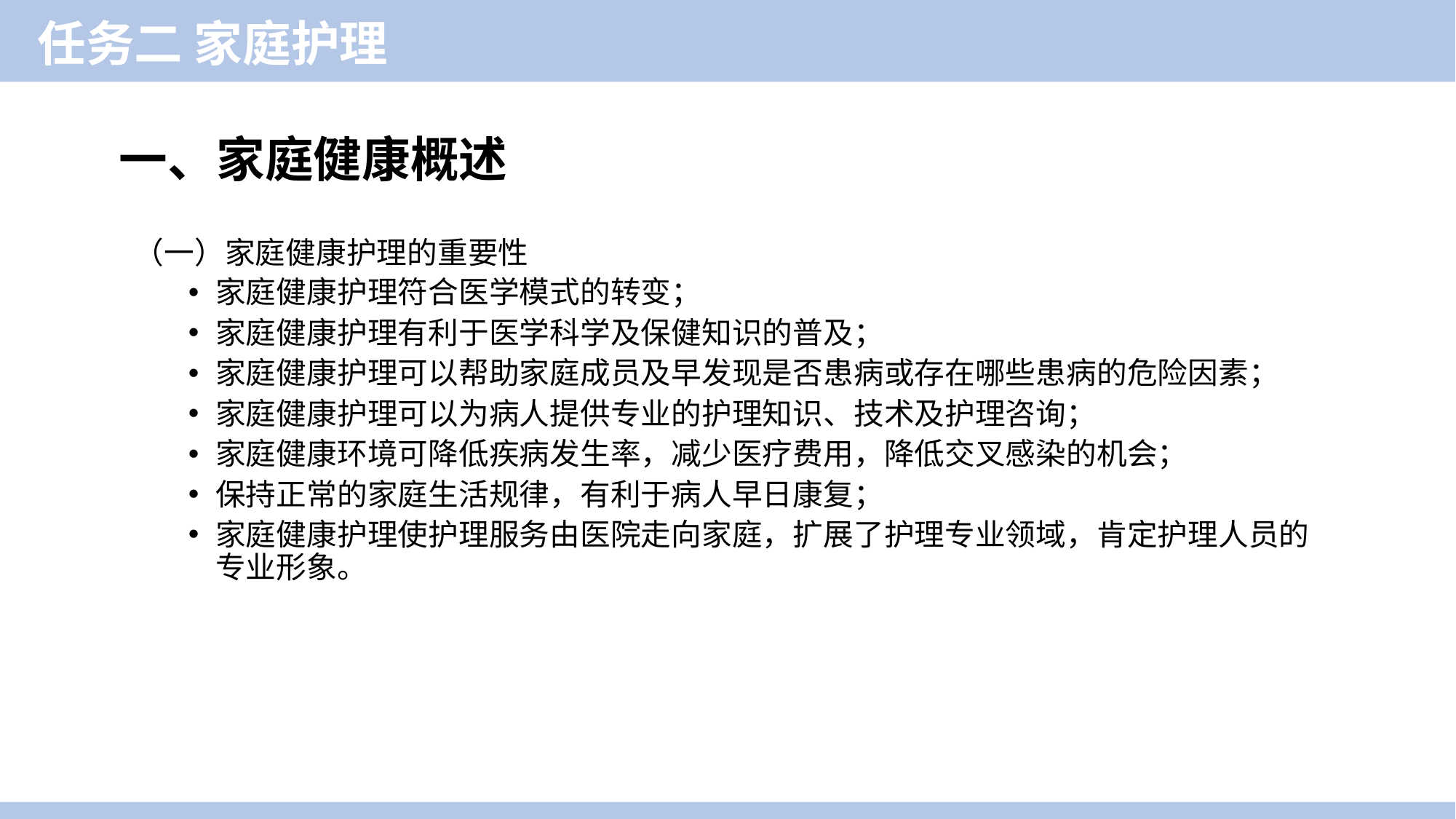

任务二 家庭护理
一、家庭健康概述
（一）家庭健康护理的重要性
家庭健康护理符合医学模式的转变；
家庭健康护理有利于医学科学及保健知识的普及；
家庭健康护理可以帮助家庭成员及早发现是否患病或存在哪些患病的危险因素；
家庭健康护理可以为病人提供专业的护理知识、技术及护理咨询；
家庭健康环境可降低疾病发生率，减少医疗费用，降低交叉感染的机会；
保持正常的家庭生活规律，有利于病人早日康复；
家庭健康护理使护理服务由医院走向家庭，扩展了护理专业领域，肯定护理人员的专业形象。